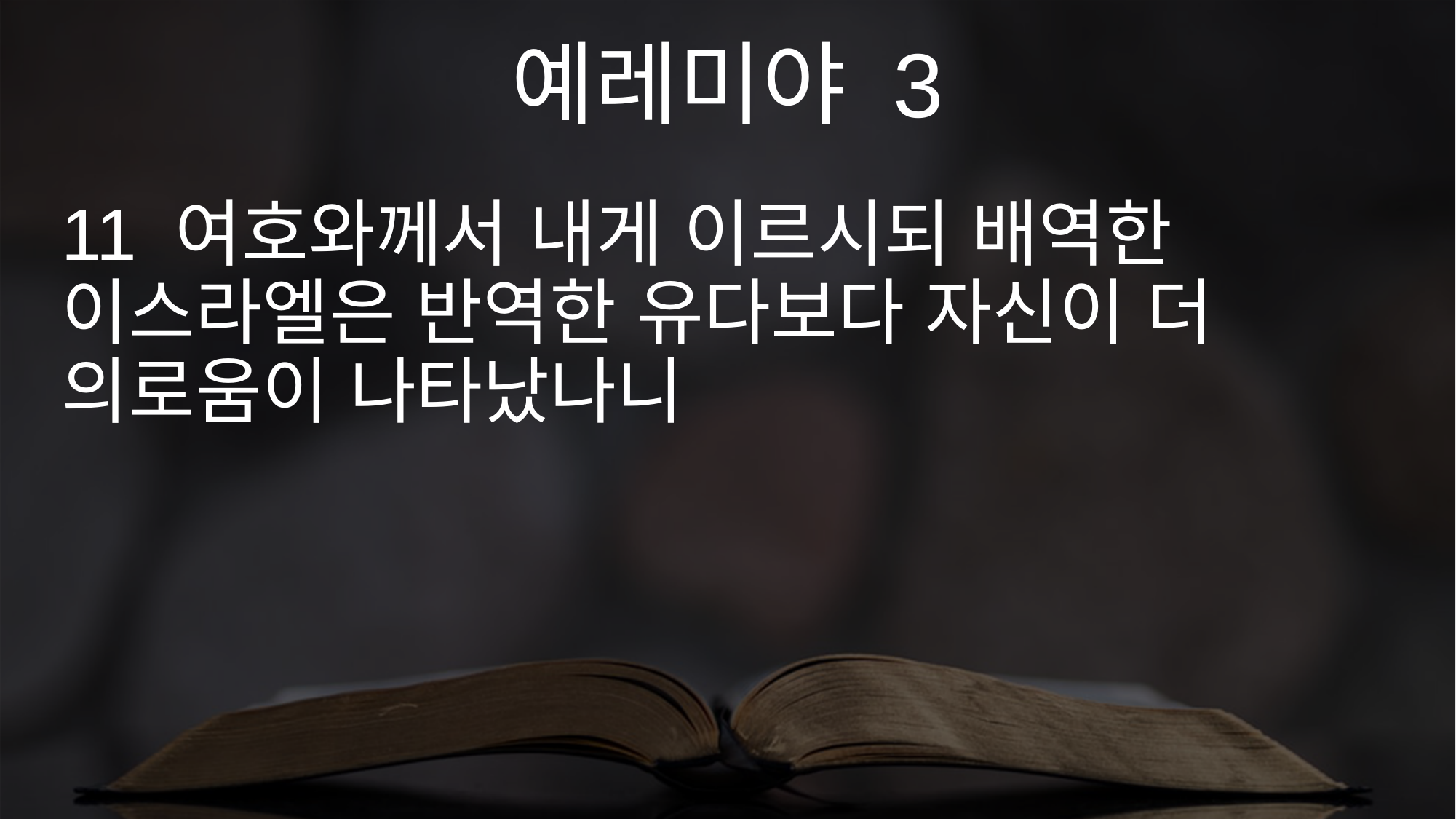

예레미야 3
11 여호와께서 내게 이르시되 배역한 이스라엘은 반역한 유다보다 자신이 더 의로움이 나타났나니